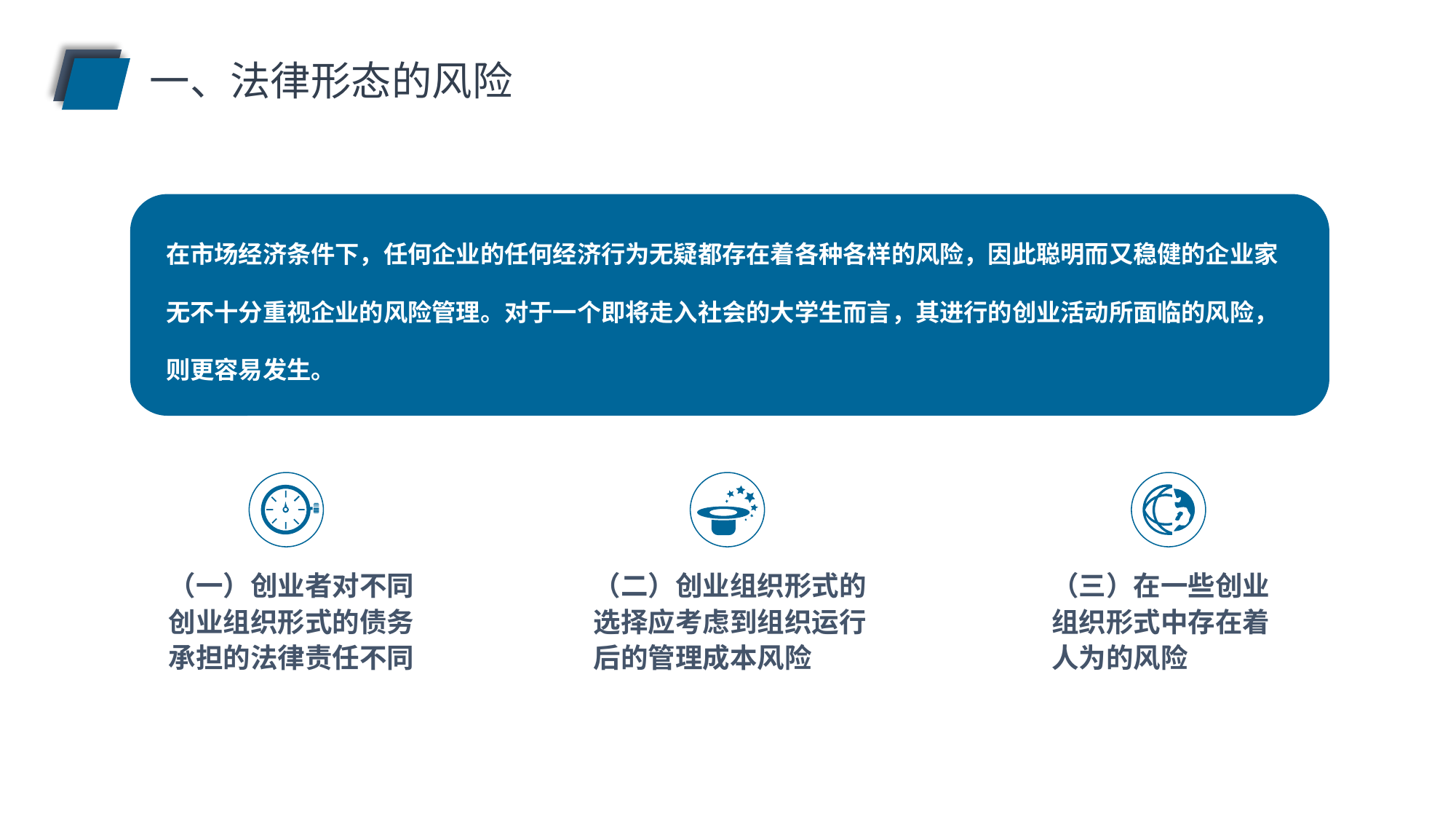

一、法律形态的风险

在市场经济条件下，任何企业的任何经济行为无疑都存在着各种各样的风险，因此聪明而又稳健的企业家无不十分重视企业的风险管理。对于一个即将走入社会的大学生而言，其进行的创业活动所面临的风险，则更容易发生。

（一）创业者对不同创业组织形式的债务承担的法律责任不同
（二）创业组织形式的选择应考虑到组织运行后的管理成本风险
（三）在一些创业组织形式中存在着人为的风险